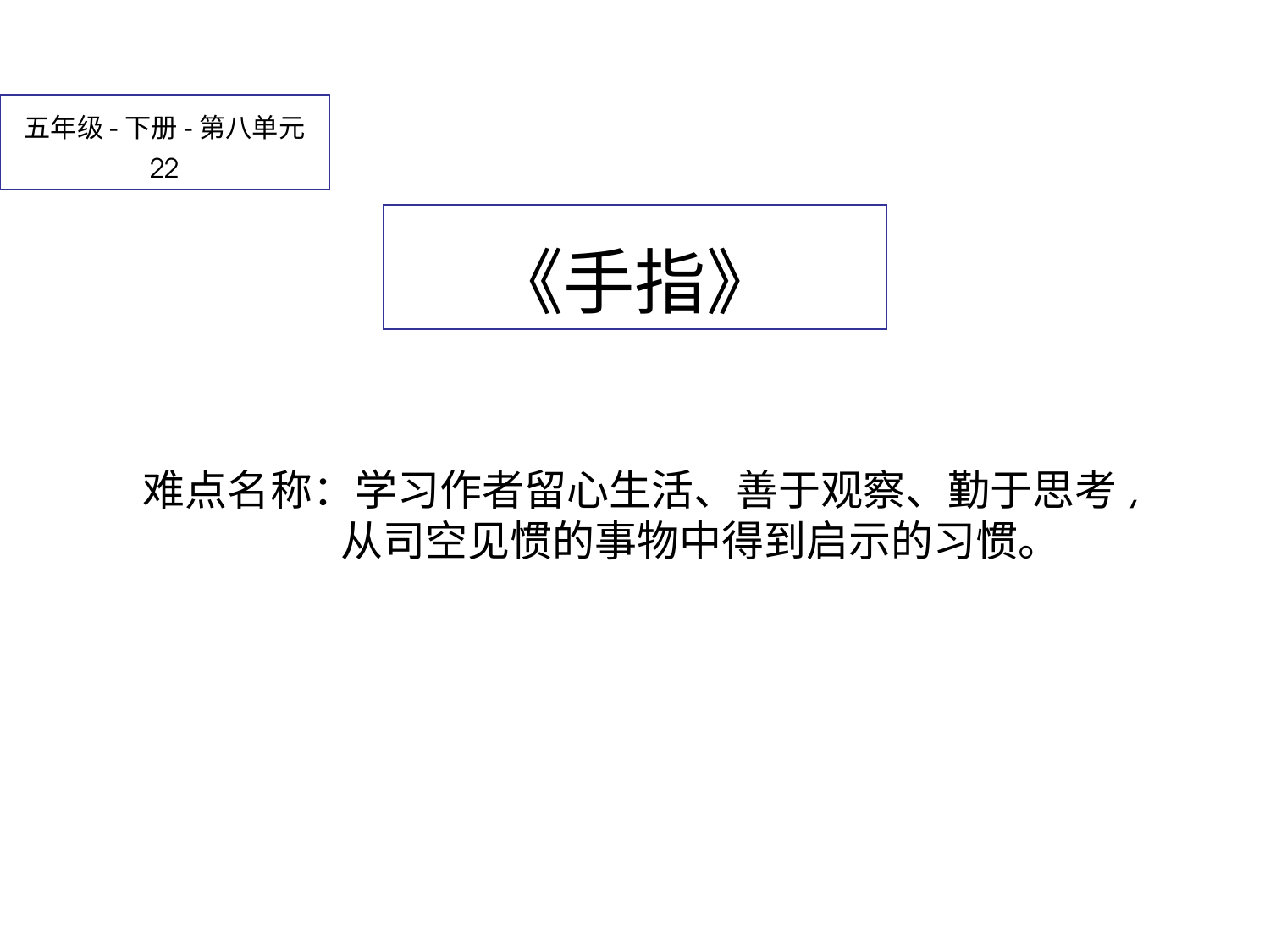

五年级-下册-第八单元 22
《手指》
难点名称：学习作者留心生活、善于观察、勤于思考,           从司空见惯的事物中得到启示的习惯。
1